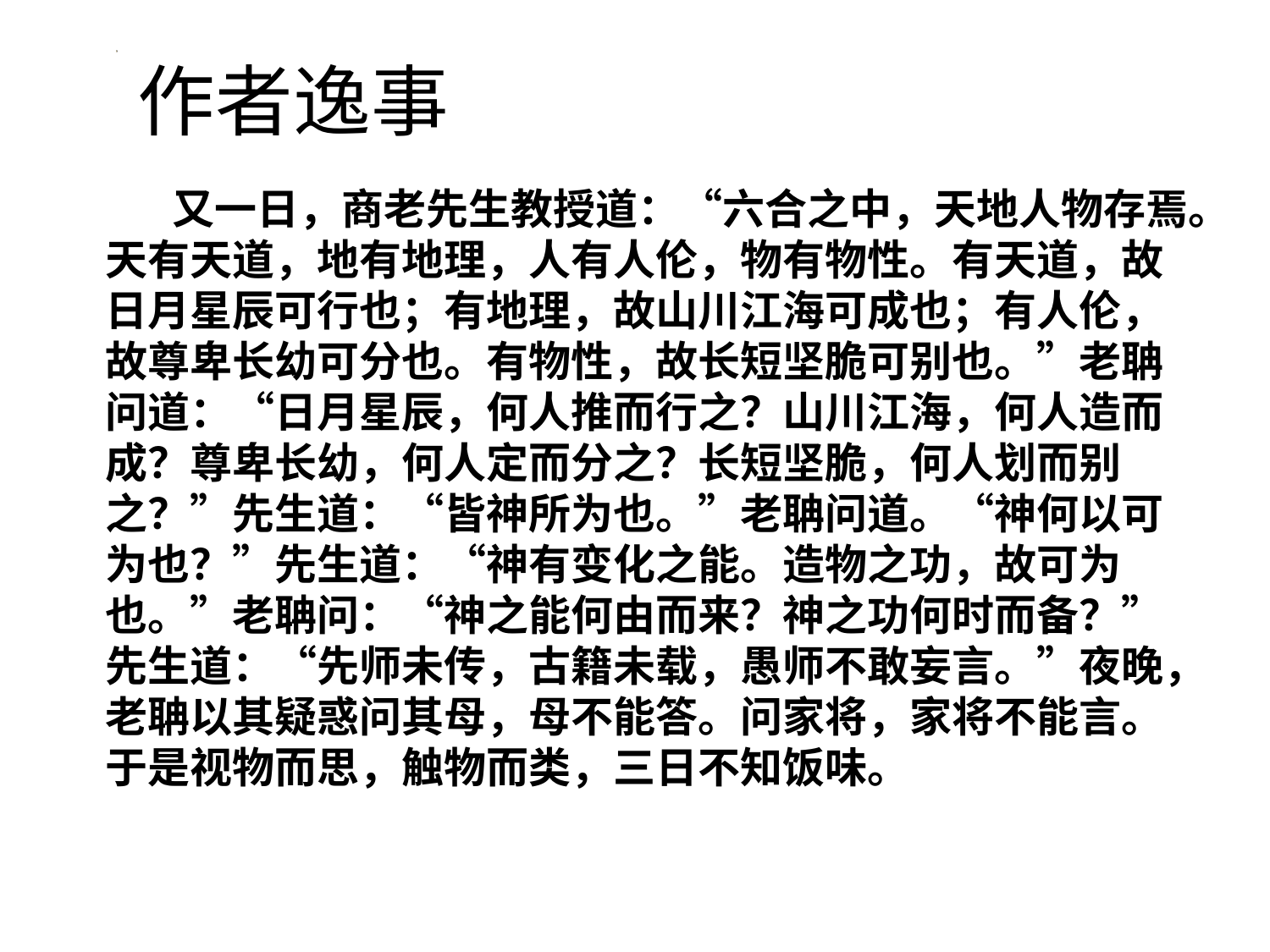

# 作者逸事
           又一日，商老先生教授道：“六合之中，天地人物存焉。天有天道，地有地理，人有人伦，物有物性。有天道，故日月星辰可行也；有地理，故山川江海可成也；有人伦，故尊卑长幼可分也。有物性，故长短坚脆可别也。”老聃问道：“日月星辰，何人推而行之？山川江海，何人造而成？尊卑长幼，何人定而分之？长短坚脆，何人划而别之？”先生道：“皆神所为也。”老聃问道。“神何以可为也？”先生道：“神有变化之能。造物之功，故可为也。”老聃问：“神之能何由而来？神之功何时而备？”先生道：“先师未传，古籍未载，愚师不敢妄言。”夜晚，老聃以其疑惑问其母，母不能答。问家将，家将不能言。于是视物而思，触物而类，三日不知饭味。